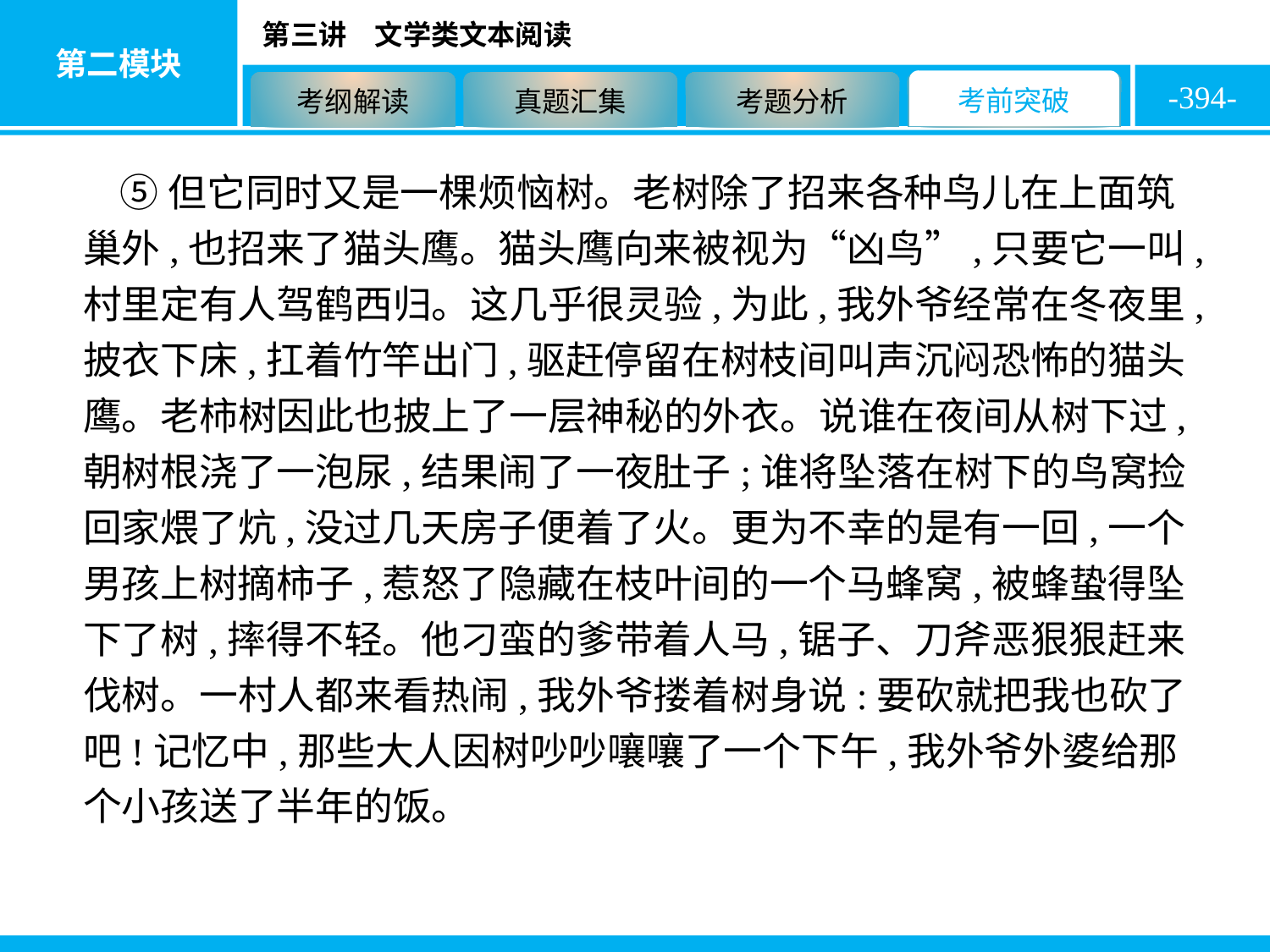

-394-
⑤但它同时又是一棵烦恼树。老树除了招来各种鸟儿在上面筑巢外,也招来了猫头鹰。猫头鹰向来被视为“凶鸟”,只要它一叫,村里定有人驾鹤西归。这几乎很灵验,为此,我外爷经常在冬夜里,披衣下床,扛着竹竿出门,驱赶停留在树枝间叫声沉闷恐怖的猫头鹰。老柿树因此也披上了一层神秘的外衣。说谁在夜间从树下过,朝树根浇了一泡尿,结果闹了一夜肚子;谁将坠落在树下的鸟窝捡回家煨了炕,没过几天房子便着了火。更为不幸的是有一回,一个男孩上树摘柿子,惹怒了隐藏在枝叶间的一个马蜂窝,被蜂蛰得坠下了树,摔得不轻。他刁蛮的爹带着人马,锯子、刀斧恶狠狠赶来伐树。一村人都来看热闹,我外爷搂着树身说:要砍就把我也砍了吧!记忆中,那些大人因树吵吵嚷嚷了一个下午,我外爷外婆给那个小孩送了半年的饭。